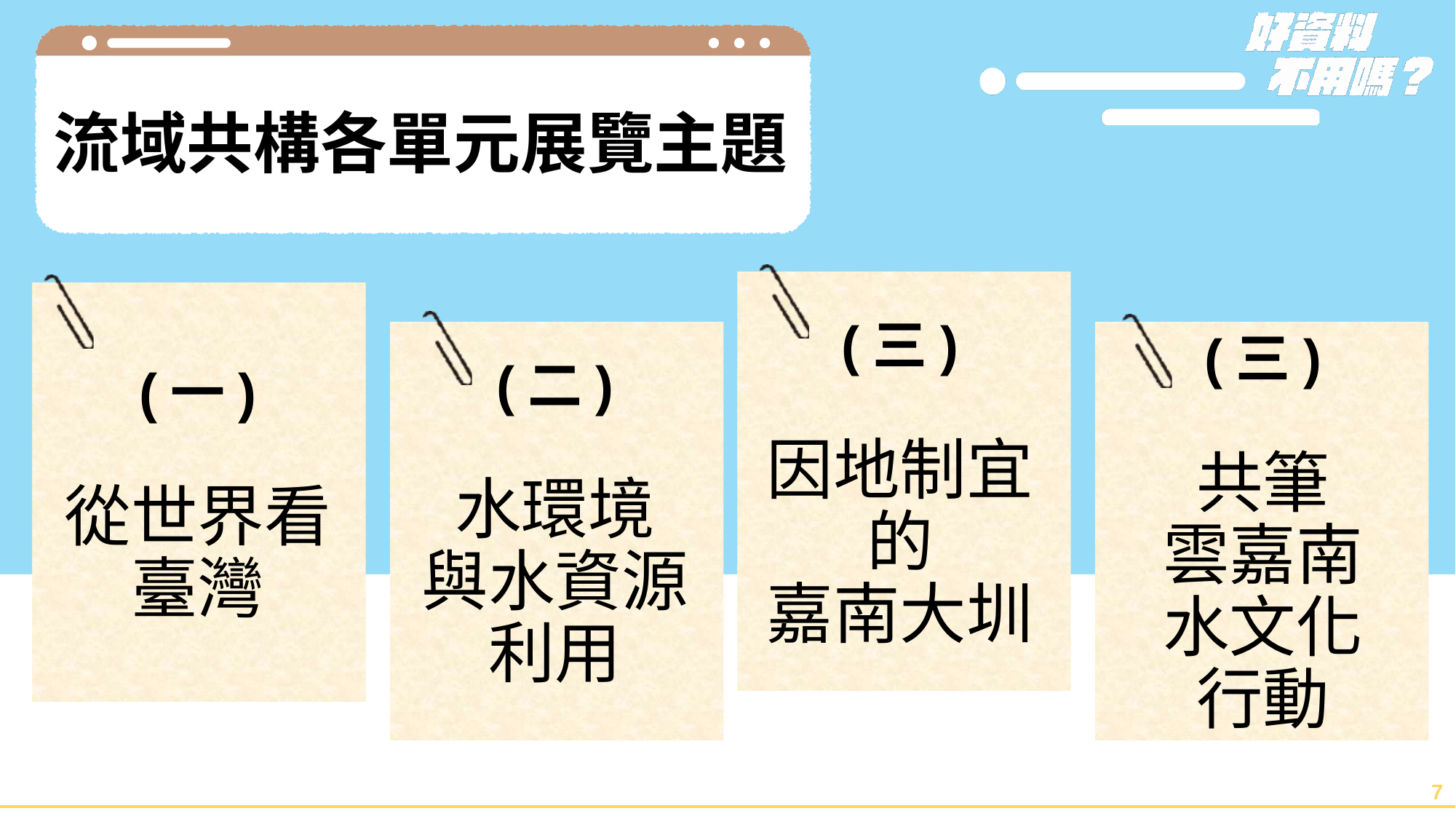

流域共構各單元展覽主題
(三)

因地制宜的
嘉南大圳
(一)

從世界看臺灣
(二)

水環境
與水資源
利用
(三)

共筆
雲嘉南
水文化
行動